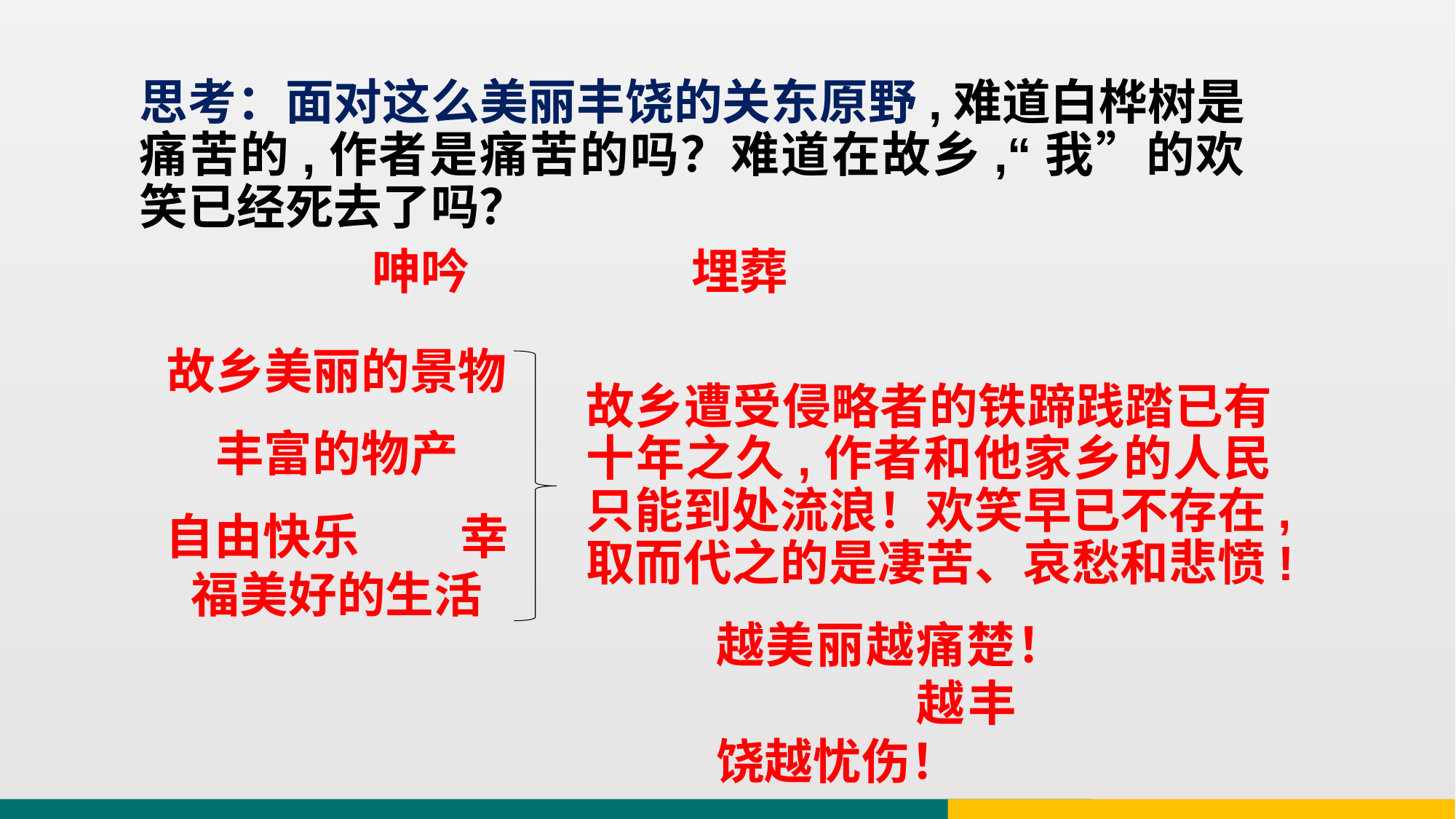

思考：面对这么美丽丰饶的关东原野,难道白桦树是痛苦的,作者是痛苦的吗？难道在故乡,“我”的欢笑已经死去了吗？
呻吟                    埋葬
故乡美丽的景物
丰富的物产
自由快乐         幸福美好的生活

故乡遭受侵略者的铁蹄践踏已有十年之久,作者和他家乡的人民只能到处流浪！欢笑早已不存在,取而代之的是凄苦、哀愁和悲愤!
越美丽越痛楚！              越丰饶越忧伤！